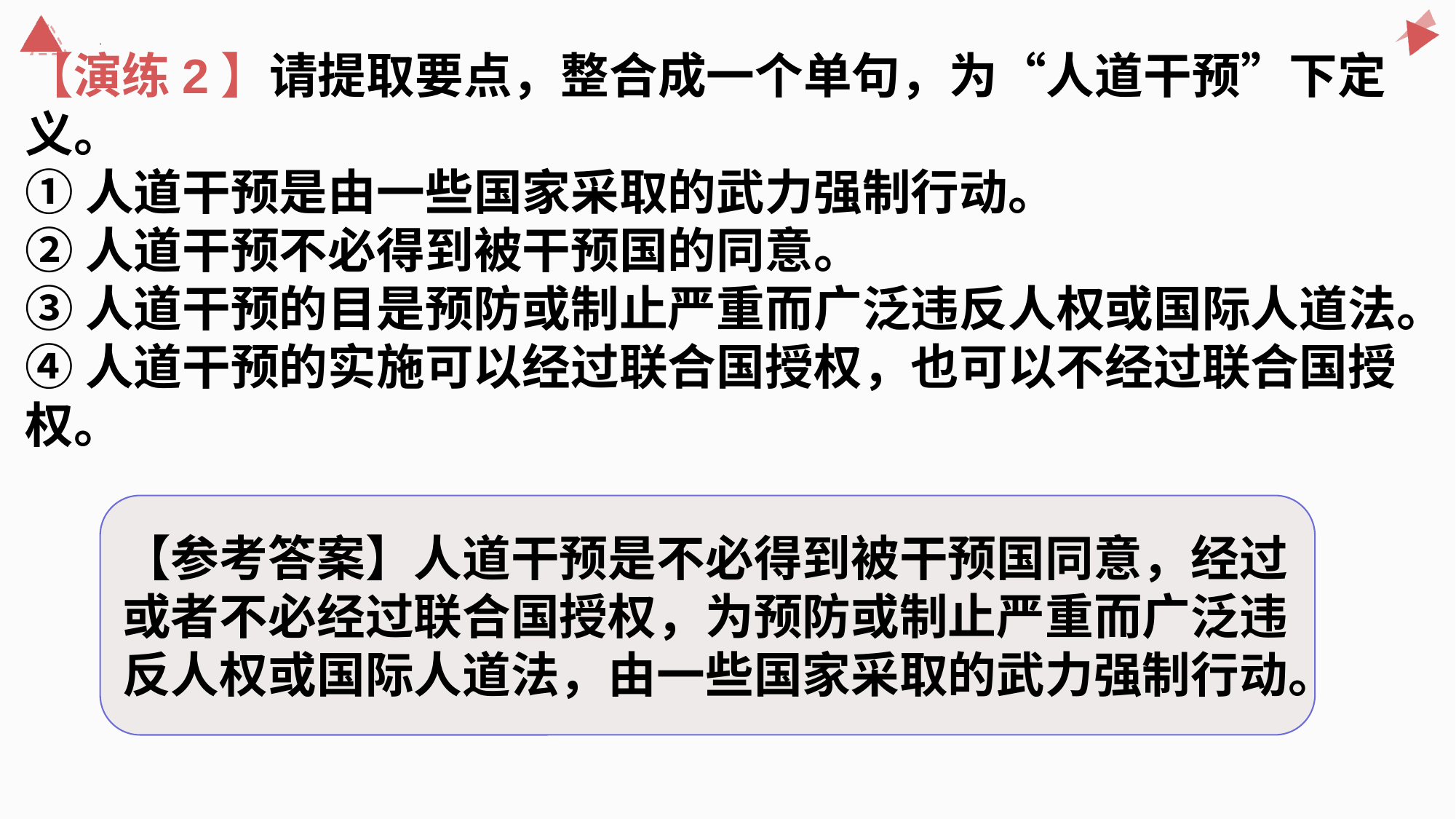

【演练2】请提取要点，整合成一个单句，为“人道干预”下定义。
①人道干预是由一些国家采取的武力强制行动。
②人道干预不必得到被干预国的同意。
③人道干预的目是预防或制止严重而广泛违反人权或国际人道法。
④人道干预的实施可以经过联合国授权，也可以不经过联合国授权。
【参考答案】人道干预是不必得到被干预国同意，经过或者不必经过联合国授权，为预防或制止严重而广泛违反人权或国际人道法，由一些国家采取的武力强制行动。